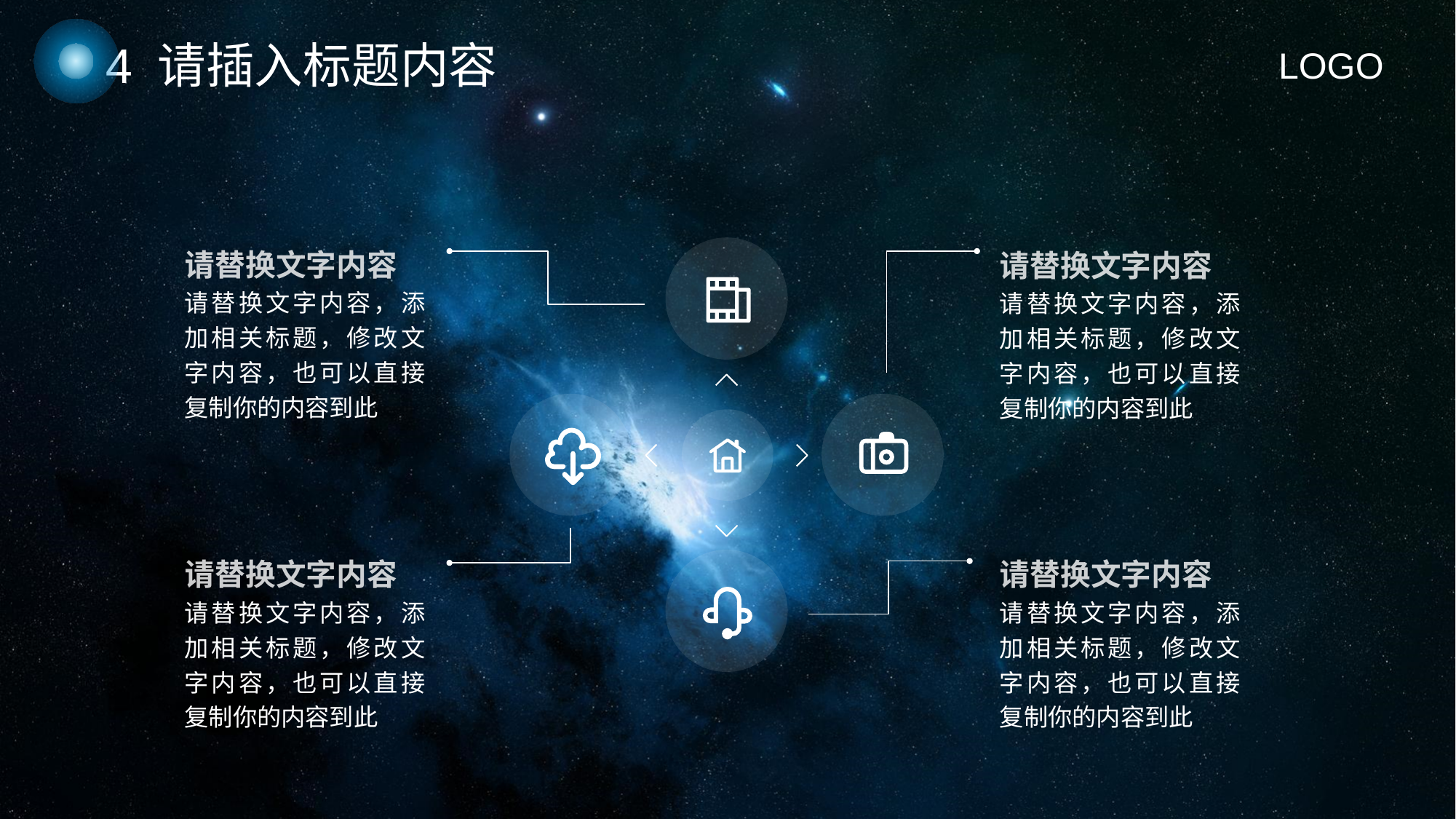

4 请插入标题内容
LOGO

请替换文字内容
请替换文字内容，添加相关标题，修改文字内容，也可以直接复制你的内容到此
请替换文字内容
请替换文字内容，添加相关标题，修改文字内容，也可以直接复制你的内容到此

请替换文字内容
请替换文字内容，添加相关标题，修改文字内容，也可以直接复制你的内容到此
请替换文字内容
请替换文字内容，添加相关标题，修改文字内容，也可以直接复制你的内容到此